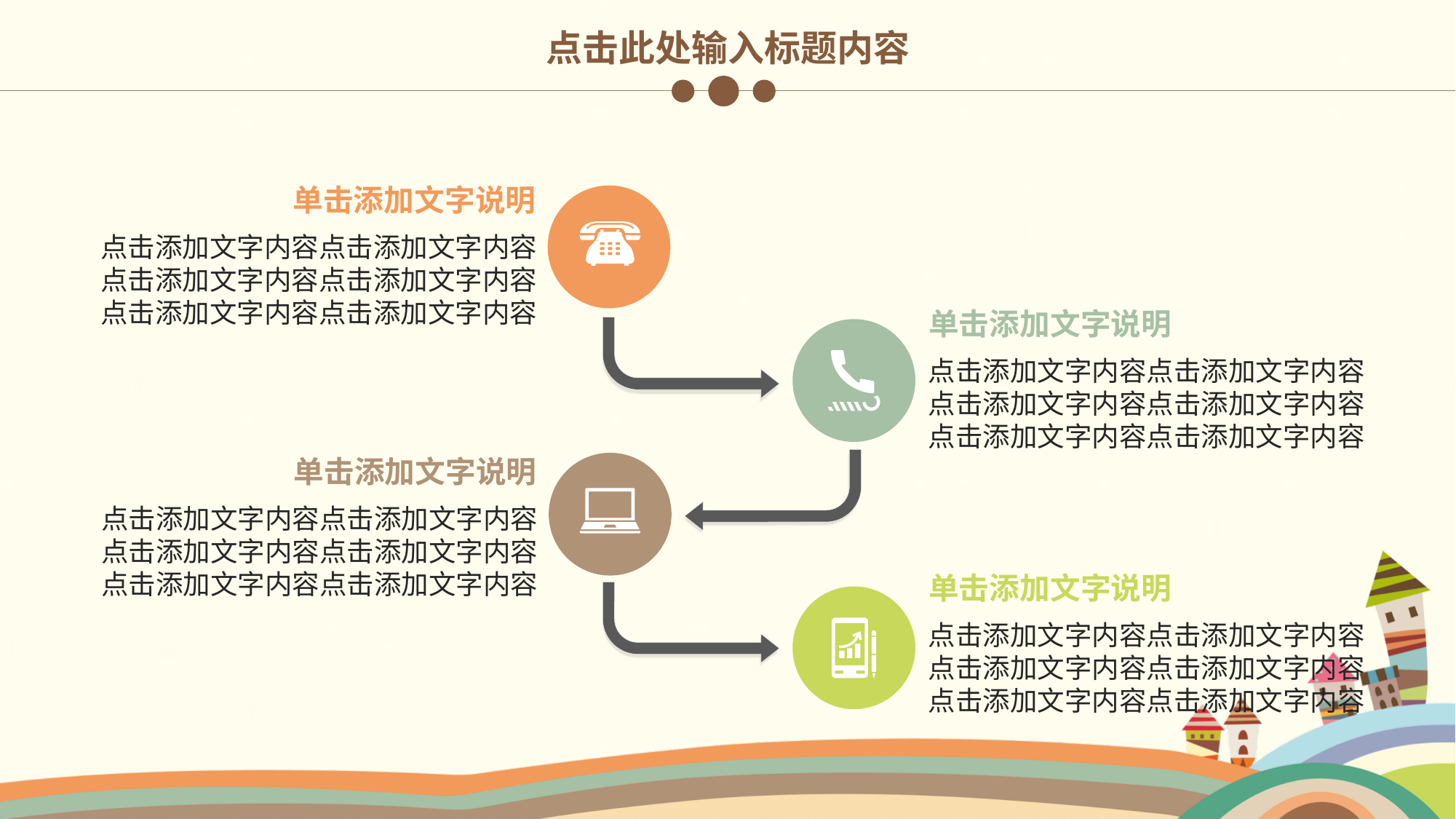

点击此处输入标题内容
单击添加文字说明

点击添加文字内容点击添加文字内容点击添加文字内容点击添加文字内容点击添加文字内容点击添加文字内容

单击添加文字说明

点击添加文字内容点击添加文字内容点击添加文字内容点击添加文字内容点击添加文字内容点击添加文字内容

单击添加文字说明

点击添加文字内容点击添加文字内容点击添加文字内容点击添加文字内容点击添加文字内容点击添加文字内容

单击添加文字说明

点击添加文字内容点击添加文字内容点击添加文字内容点击添加文字内容点击添加文字内容点击添加文字内容